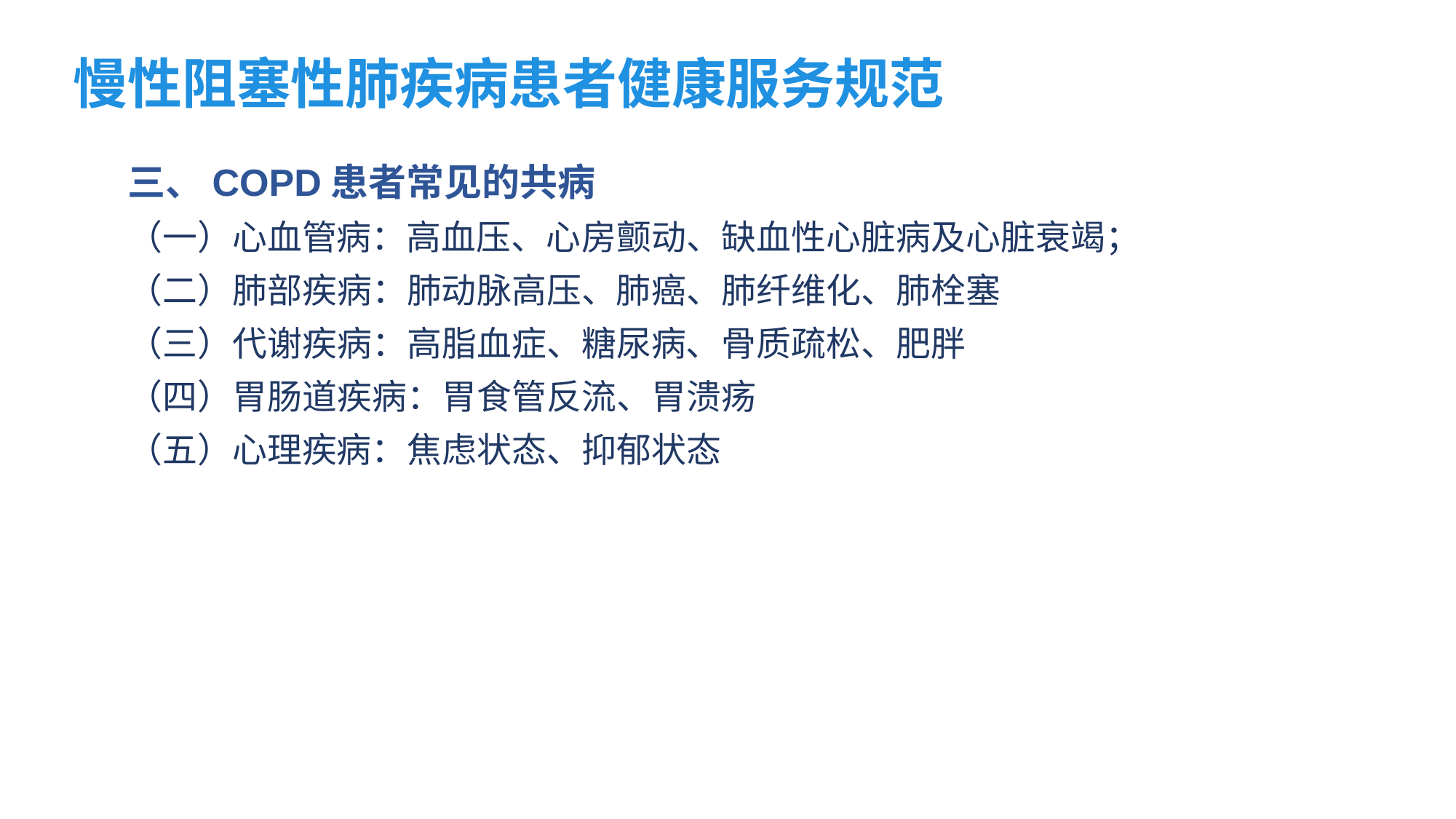

慢性阻塞性肺疾病患者健康服务规范
三、COPD患者常见的共病
（一）心血管病：高血压、心房颤动、缺血性心脏病及心脏衰竭；
（二）肺部疾病：肺动脉高压、肺癌、肺纤维化、肺栓塞
（三）代谢疾病：高脂血症、糖尿病、骨质疏松、肥胖
（四）胃肠道疾病：胃食管反流、胃溃疡
（五）心理疾病：焦虑状态、抑郁状态